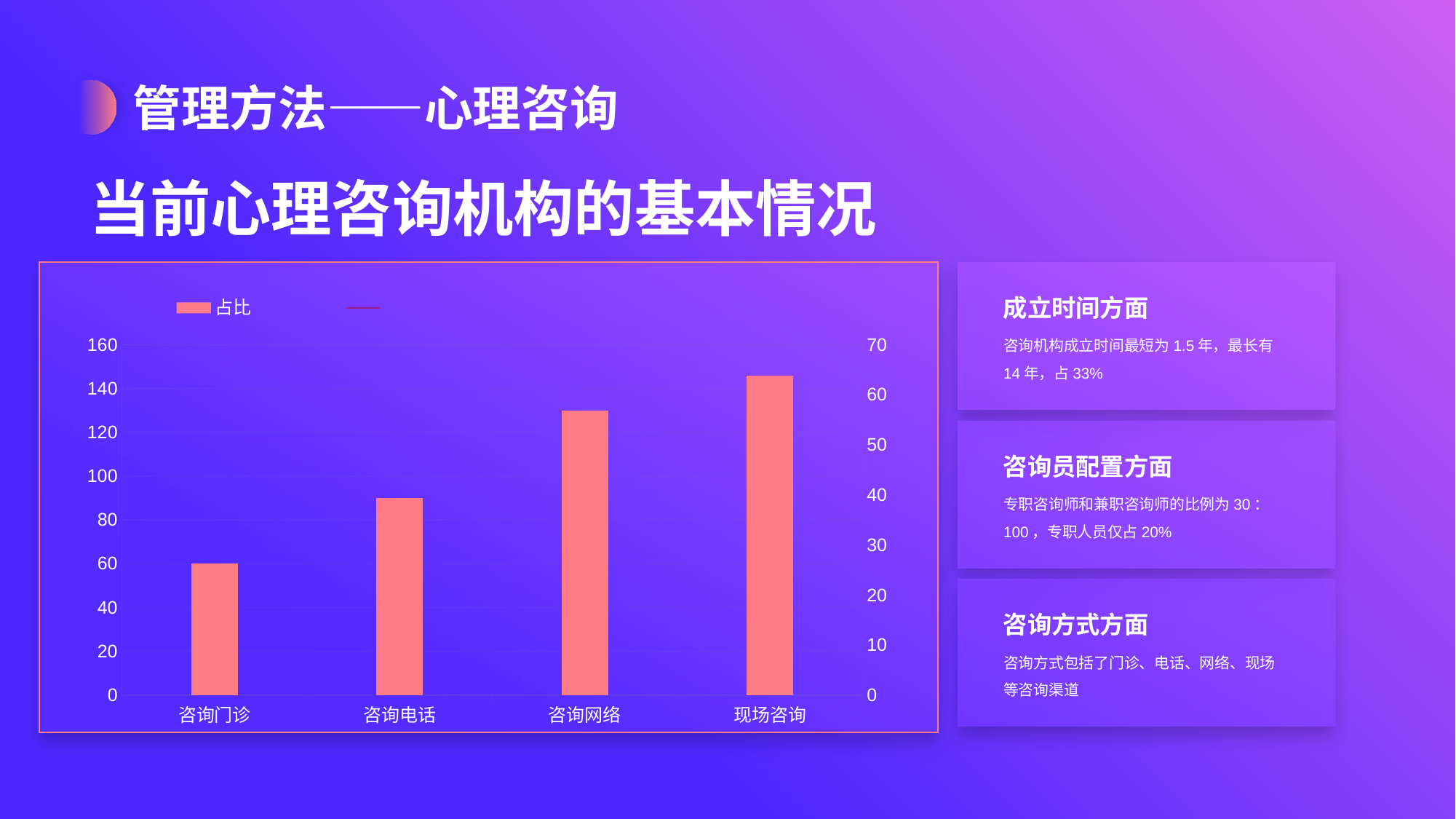

管理方法——心理咨询

当前心理咨询机构的基本情况

[unsupported chart]

成立时间方面
咨询机构成立时间最短为1.5年，最长有14年，占33%

咨询员配置方面
专职咨询师和兼职咨询师的比例为30：100，专职人员仅占20%

咨询方式方面
咨询方式包括了门诊、电话、网络、现场等咨询渠道